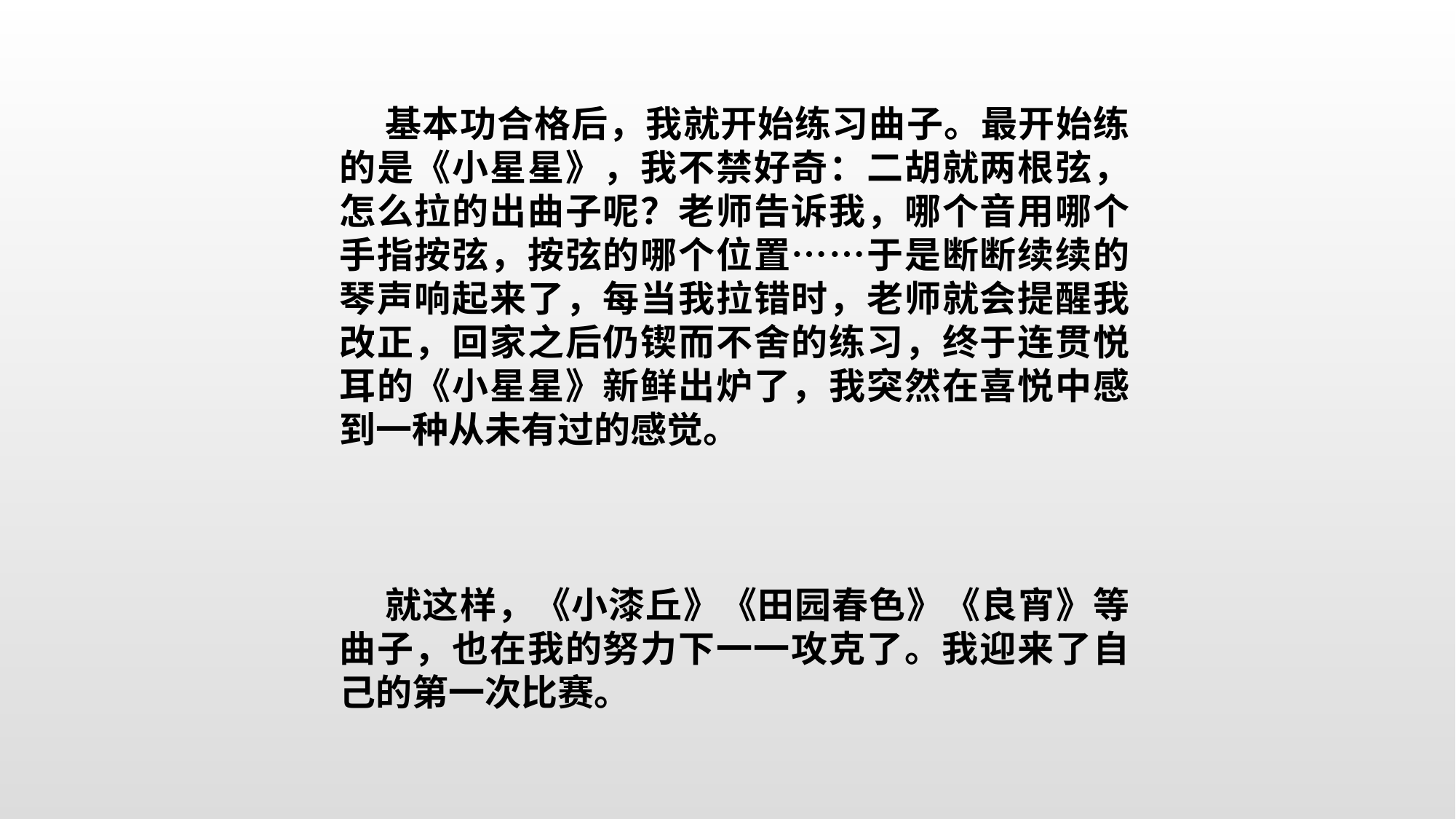

基本功合格后，我就开始练习曲子。最开始练的是《小星星》，我不禁好奇：二胡就两根弦，怎么拉的出曲子呢？老师告诉我，哪个音用哪个手指按弦，按弦的哪个位置……于是断断续续的琴声响起来了，每当我拉错时，老师就会提醒我改正，回家之后仍锲而不舍的练习，终于连贯悦耳的《小星星》新鲜出炉了，我突然在喜悦中感到一种从未有过的感觉。
    就这样，《小漆丘》《田园春色》《良宵》等曲子，也在我的努力下一一攻克了。我迎来了自己的第一次比赛。